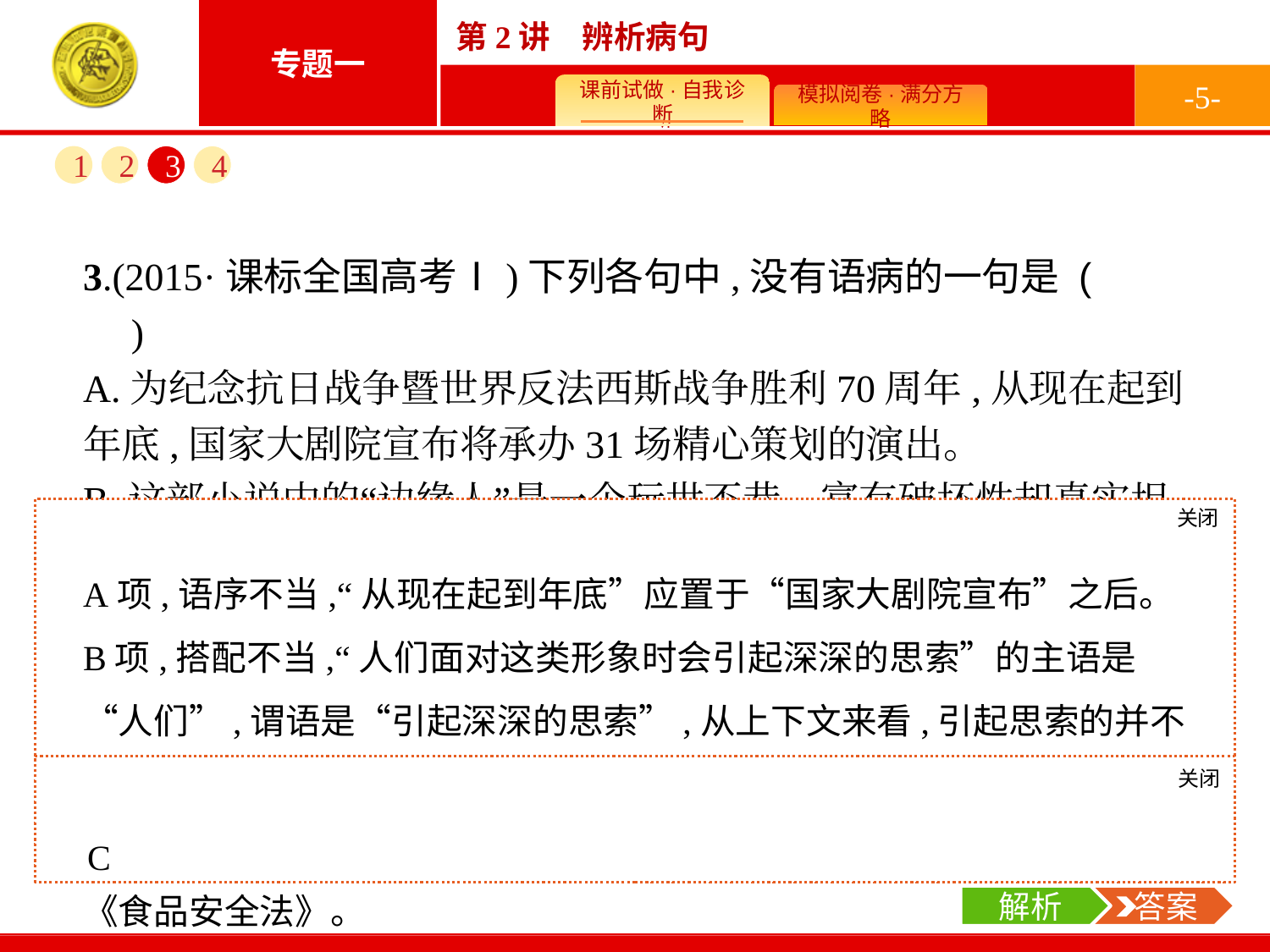

-5-
1
2
3
4
3.(2015·课标全国高考Ⅰ)下列各句中,没有语病的一句是 (　　)
A.为纪念抗日战争暨世界反法西斯战争胜利70周年,从现在起到年底,国家大剧院宣布将承办31场精心策划的演出。
B.这部小说中的“边缘人”是一个玩世不恭、富有破坏性却真实坦白的群体,人们面对这类形象时会引起深深的思索。
C.根据国家统计局发布的数据,4月份我国居民消费价格指数出现自去年12月以来的最大涨幅,但仍低于相关机构的预测。
D.为进一步保障百姓餐桌安全,国家对施行已超过5年的《食品安全法》做了修订,因加大了惩处力度而被冠以“史上最严”的称号。

关闭
解析

A项,语序不当,“从现在起到年底”应置于“国家大剧院宣布”之后。B项,搭配不当,“人们面对这类形象时会引起深深的思索”的主语是“人们”,谓语是“引起深深的思索”,从上下文来看,引起思索的并不是“人们”,而是“这类形象”,应改为“这类形象会引起人们深深的思索”。D项,成分残缺,“被冠以‘史上最严’的称号”的主语应是《食品安全法》。

关闭
解析
  答案

C
解析
  答案